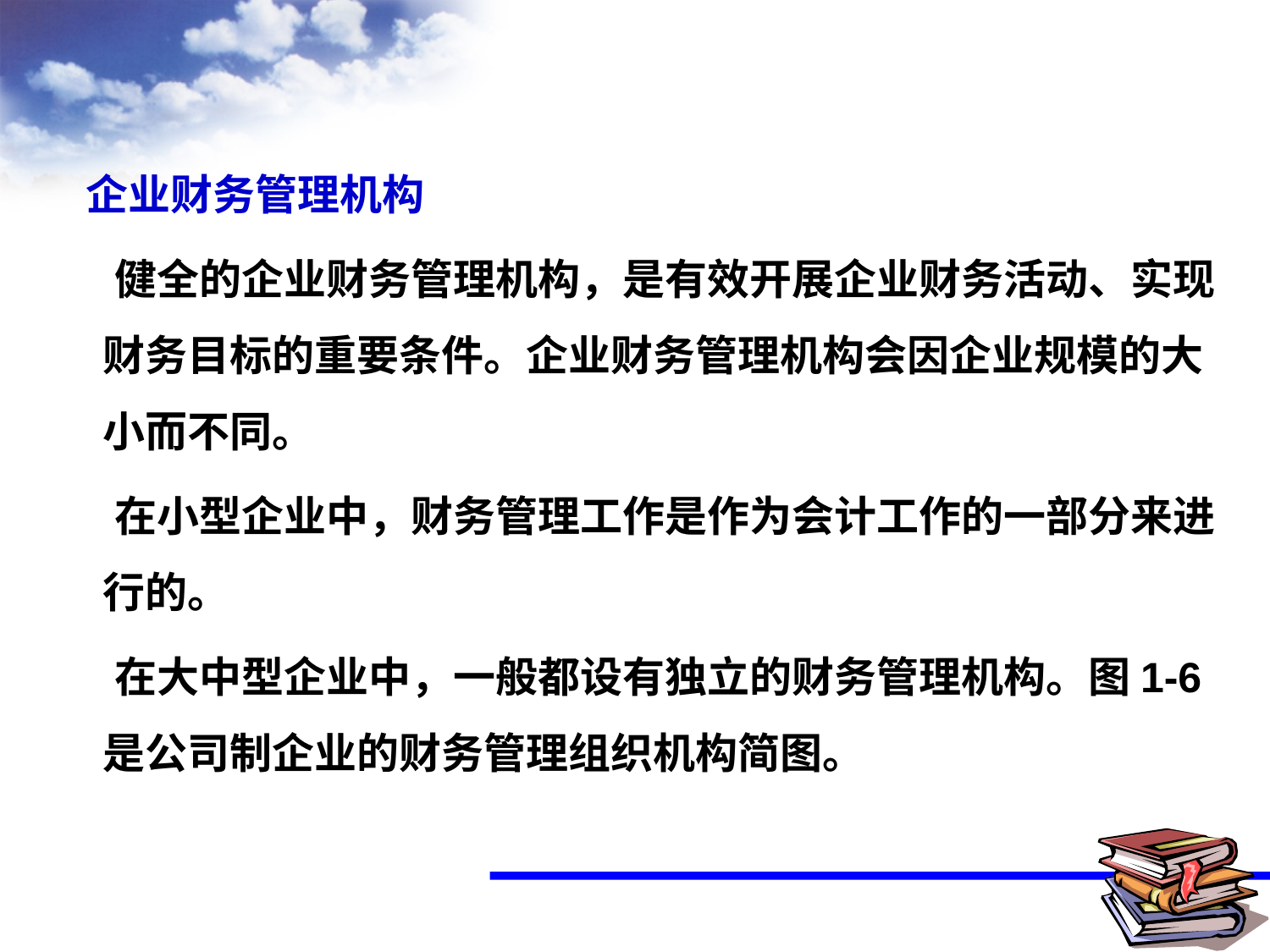

企业财务管理机构
       健全的企业财务管理机构，是有效开展企业财务活动、实现财务目标的重要条件。企业财务管理机构会因企业规模的大小而不同。
       在小型企业中，财务管理工作是作为会计工作的一部分来进行的。
       在大中型企业中，一般都设有独立的财务管理机构。图1-6是公司制企业的财务管理组织机构简图。